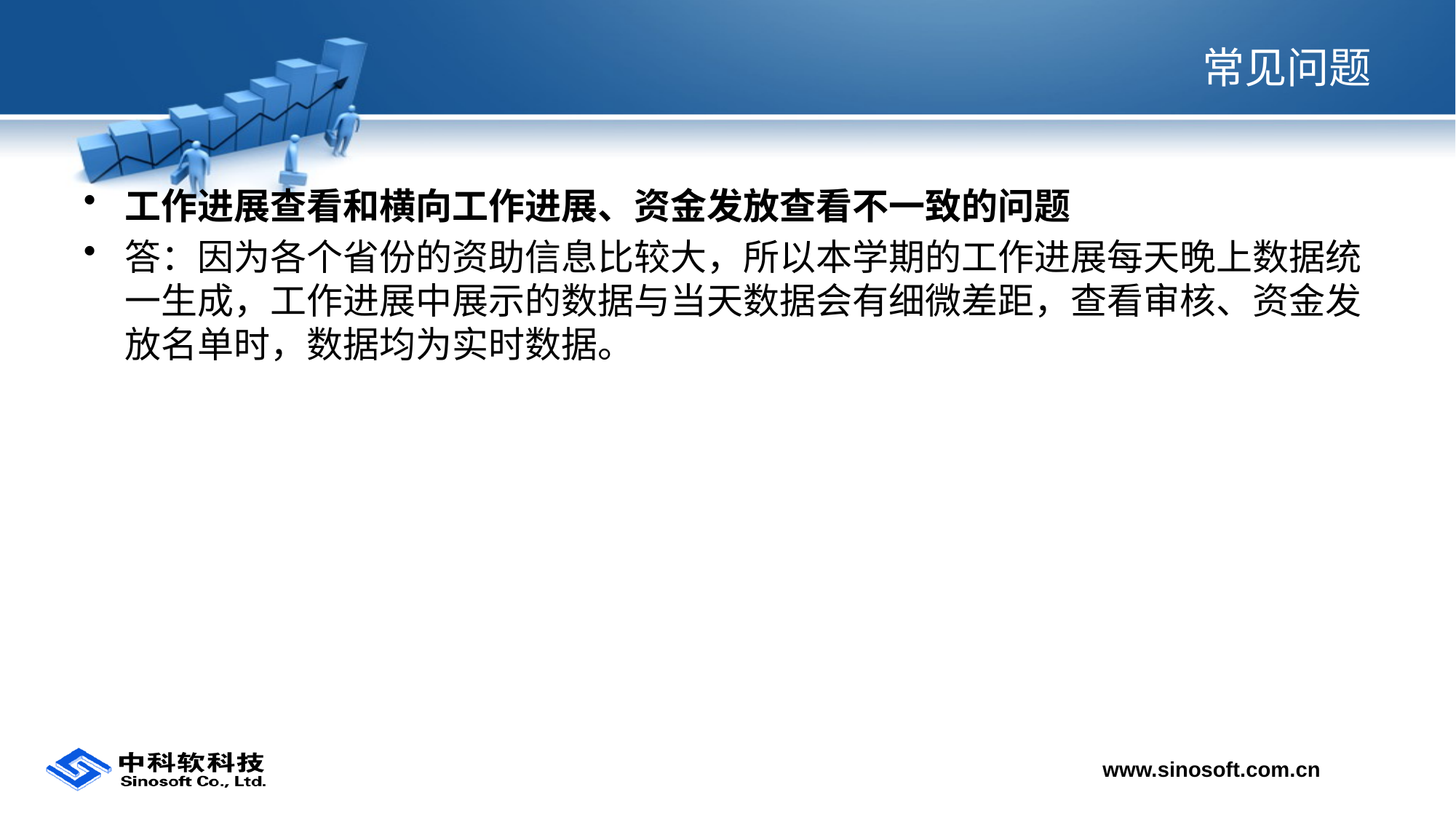

# 常见问题
工作进展查看和横向工作进展、资金发放查看不一致的问题
答：因为各个省份的资助信息比较大，所以本学期的工作进展每天晚上数据统一生成，工作进展中展示的数据与当天数据会有细微差距，查看审核、资金发放名单时，数据均为实时数据。